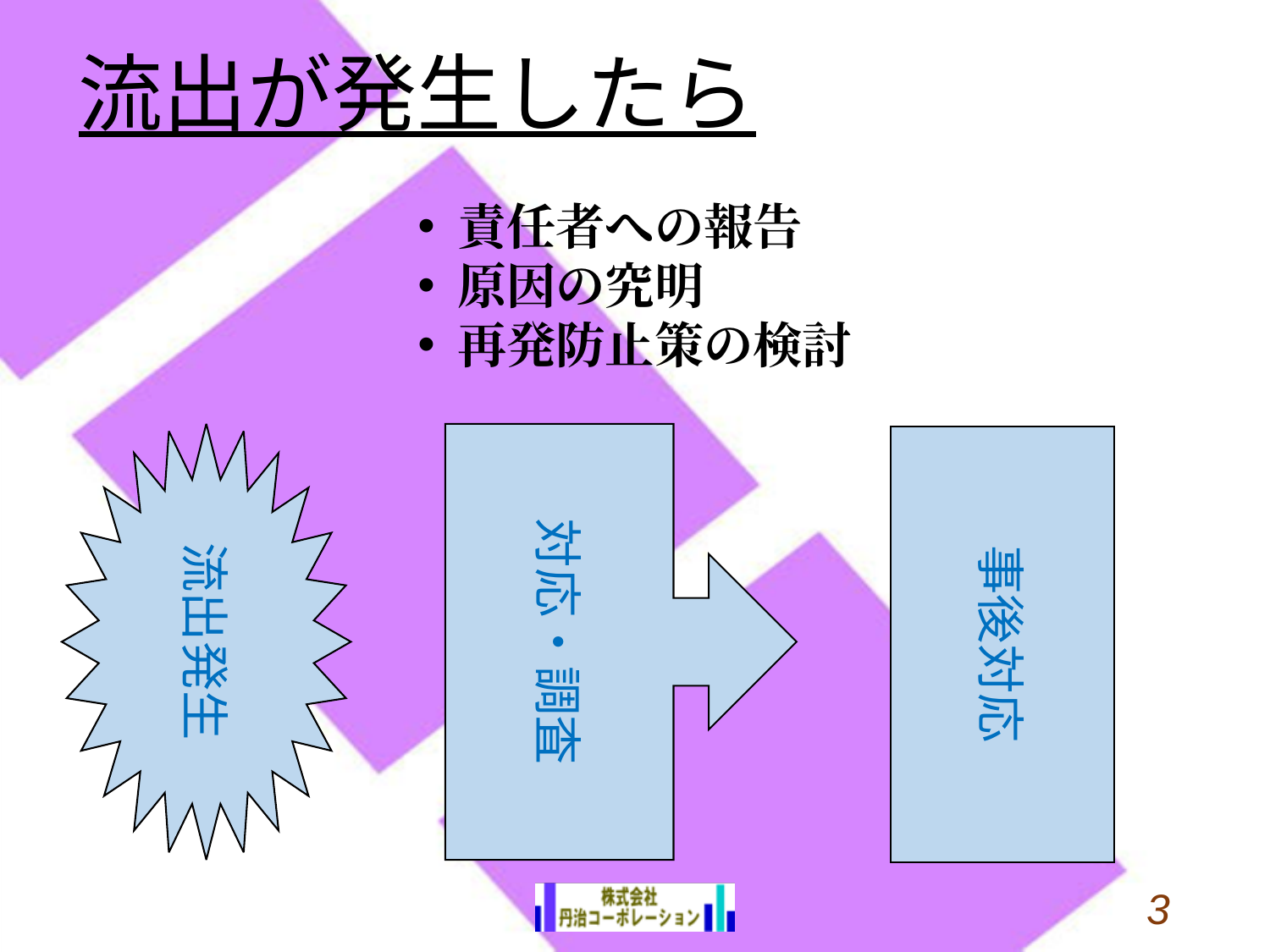

流出が発生したら
責任者への報告
原因の究明
再発防止策の検討
対応・調査
流出発生
事後対応
3